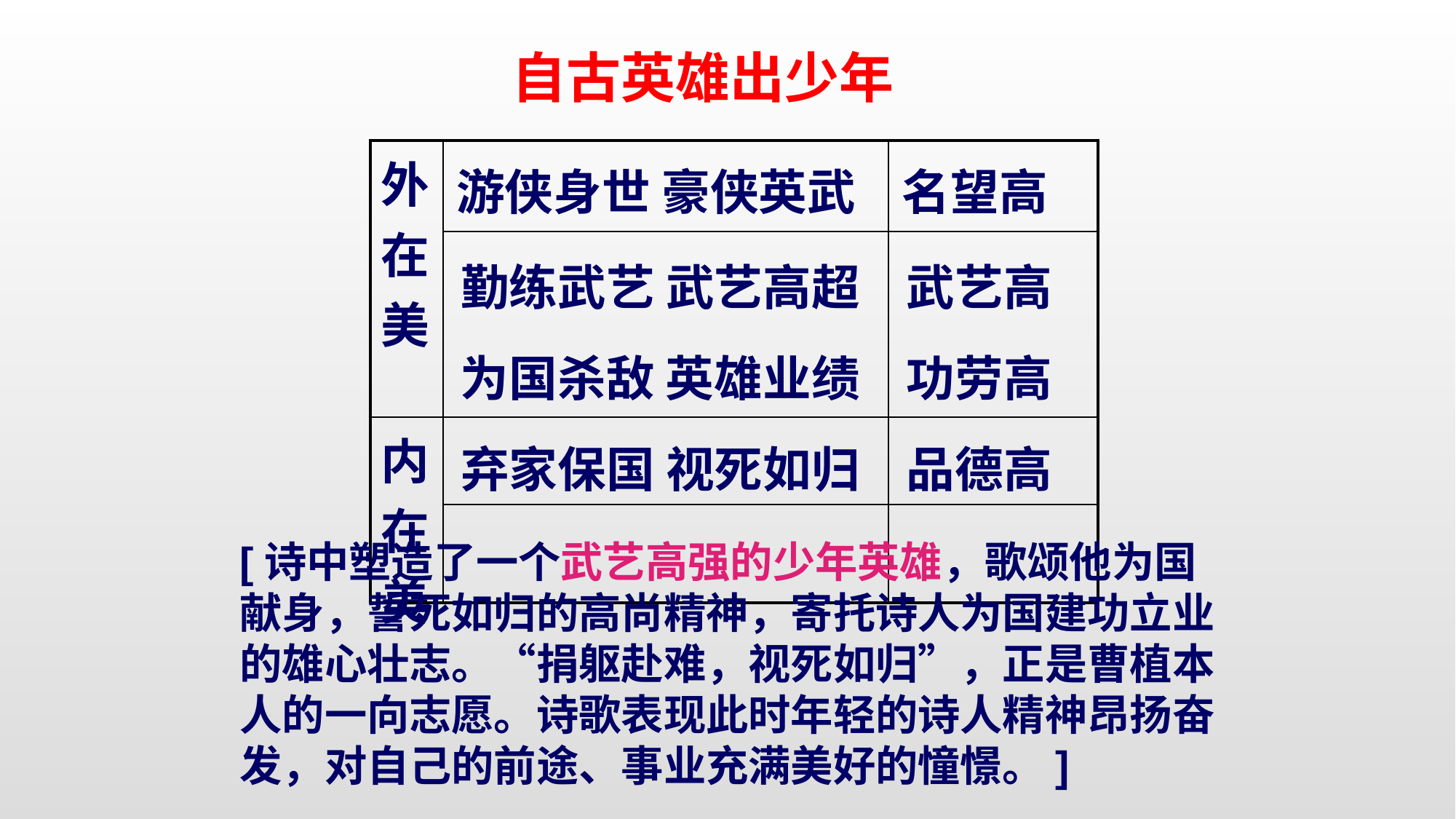

自古英雄出少年
| 外在美 |  |  |
| --- | --- | --- |
|  |  |  |
| 内在美 |  |  |
|  |  |  |
游侠身世 豪侠英武
名望高
勤练武艺 武艺高超
武艺高
为国杀敌 英雄业绩
功劳高
弃家保国 视死如归
品德高
[诗中塑造了一个武艺高强的少年英雄，歌颂他为国献身，誓死如归的高尚精神，寄托诗人为国建功立业的雄心壮志。“捐躯赴难，视死如归”，正是曹植本人的一向志愿。诗歌表现此时年轻的诗人精神昂扬奋发，对自己的前途、事业充满美好的憧憬。]